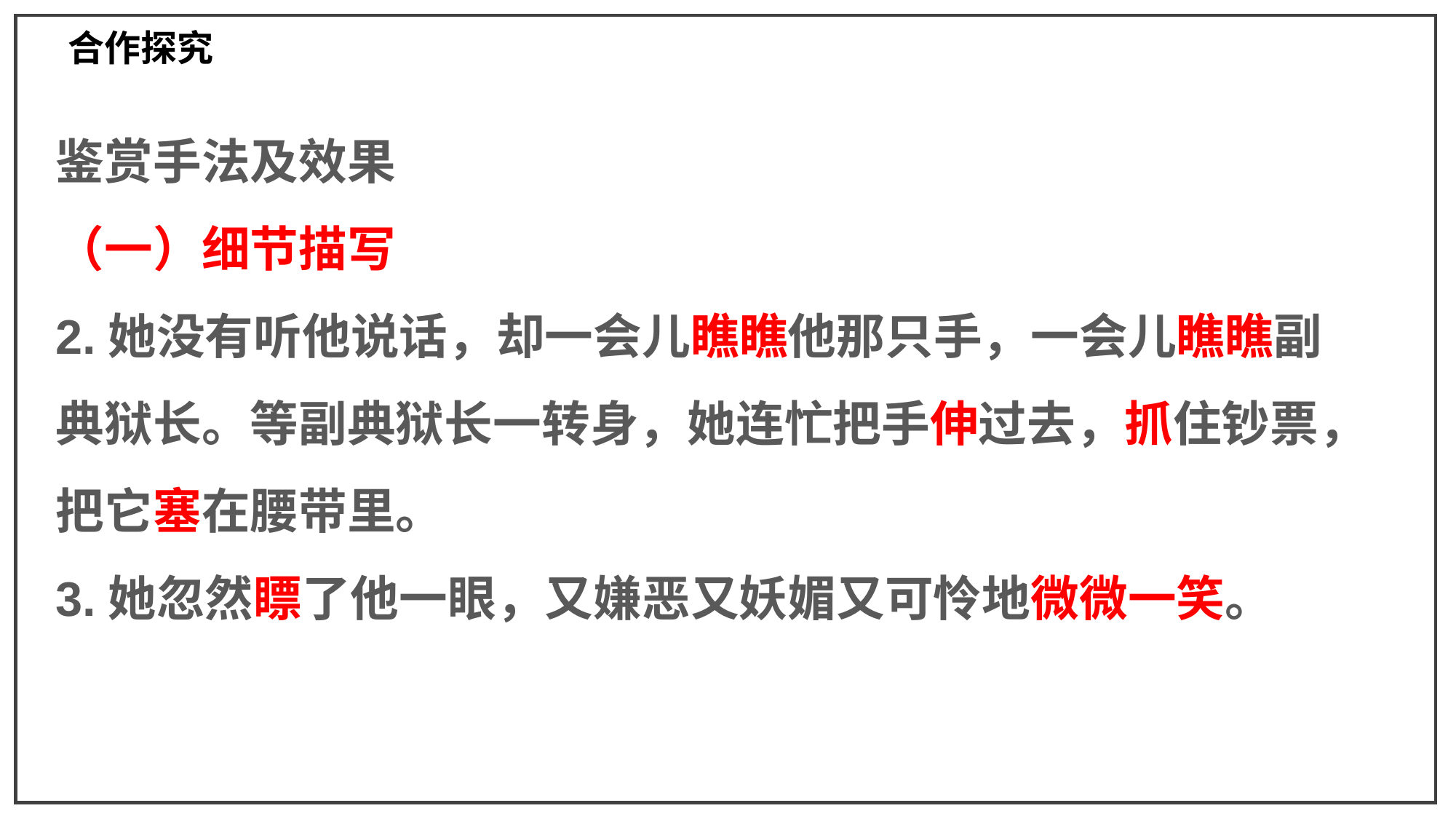

合作探究
鉴赏手法及效果
（一）细节描写
2.她没有听他说话，却一会儿瞧瞧他那只手，一会儿瞧瞧副典狱长。等副典狱长一转身，她连忙把手伸过去，抓住钞票，把它塞在腰带里。
3.她忽然瞟了他一眼，又嫌恶又妖媚又可怜地微微一笑。